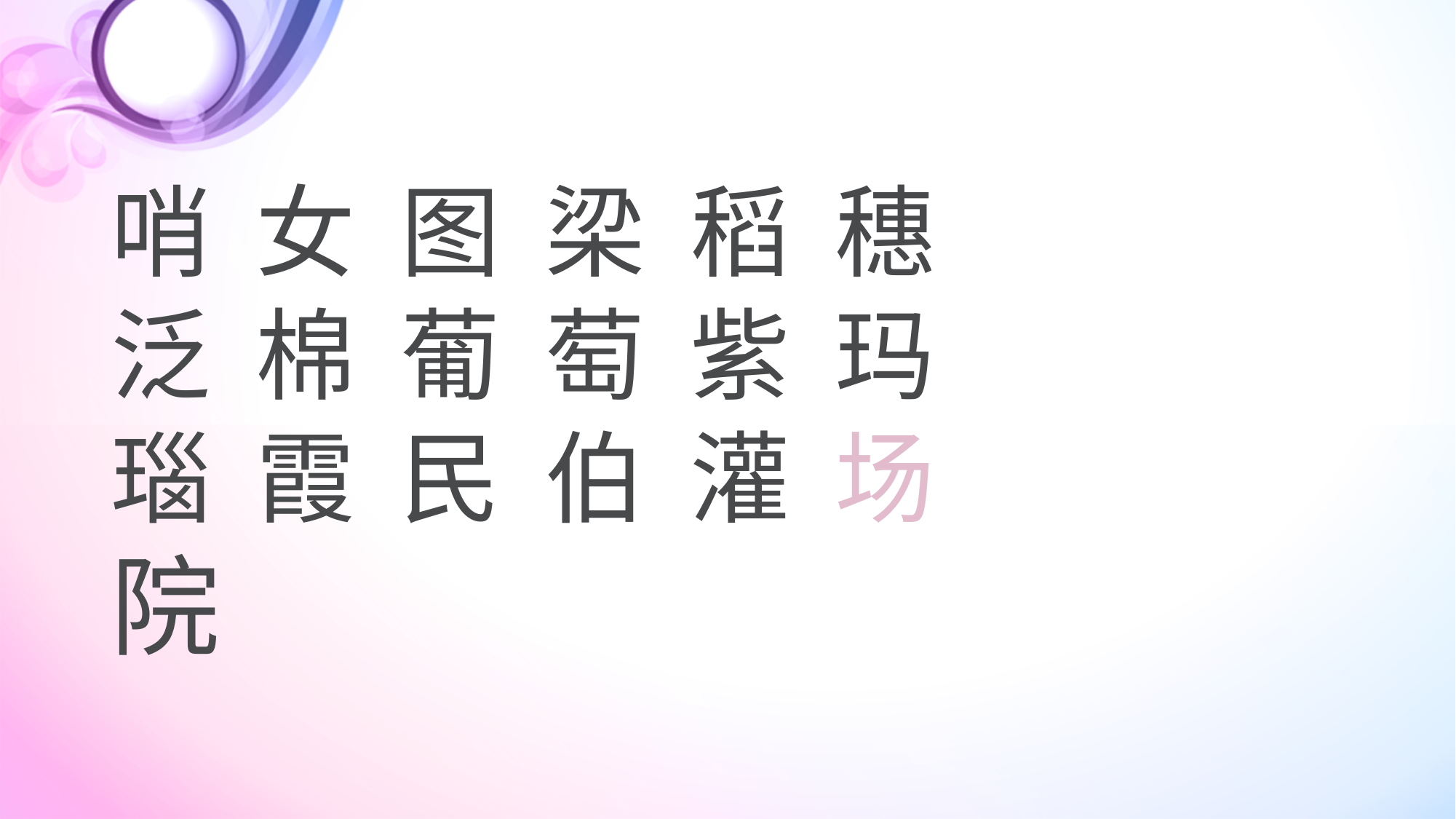

#
哨  女  图  梁  稻  穗
泛  棉  葡  萄  紫  玛
瑙  霞  民  伯  灌  场
院